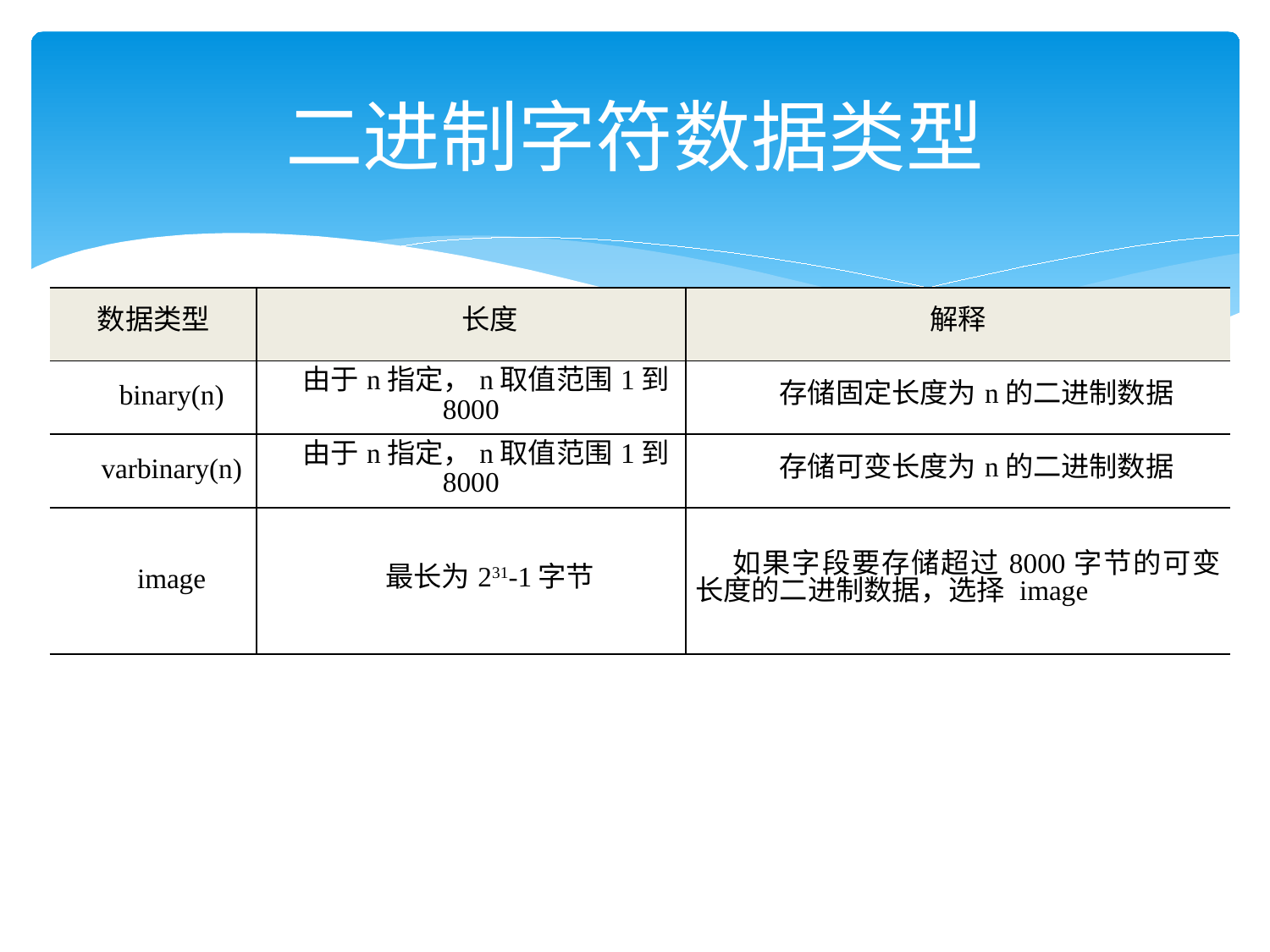

# 二进制字符数据类型
| 数据类型 | 长度 | 解释 |
| --- | --- | --- |
| binary(n) | 由于n指定，n取值范围1到8000 | 存储固定长度为n的二进制数据 |
| varbinary(n) | 由于n指定，n取值范围1到8000 | 存储可变长度为n的二进制数据 |
| image | 最长为231-1字节 | 如果字段要存储超过8000字节的可变长度的二进制数据，选择 image |